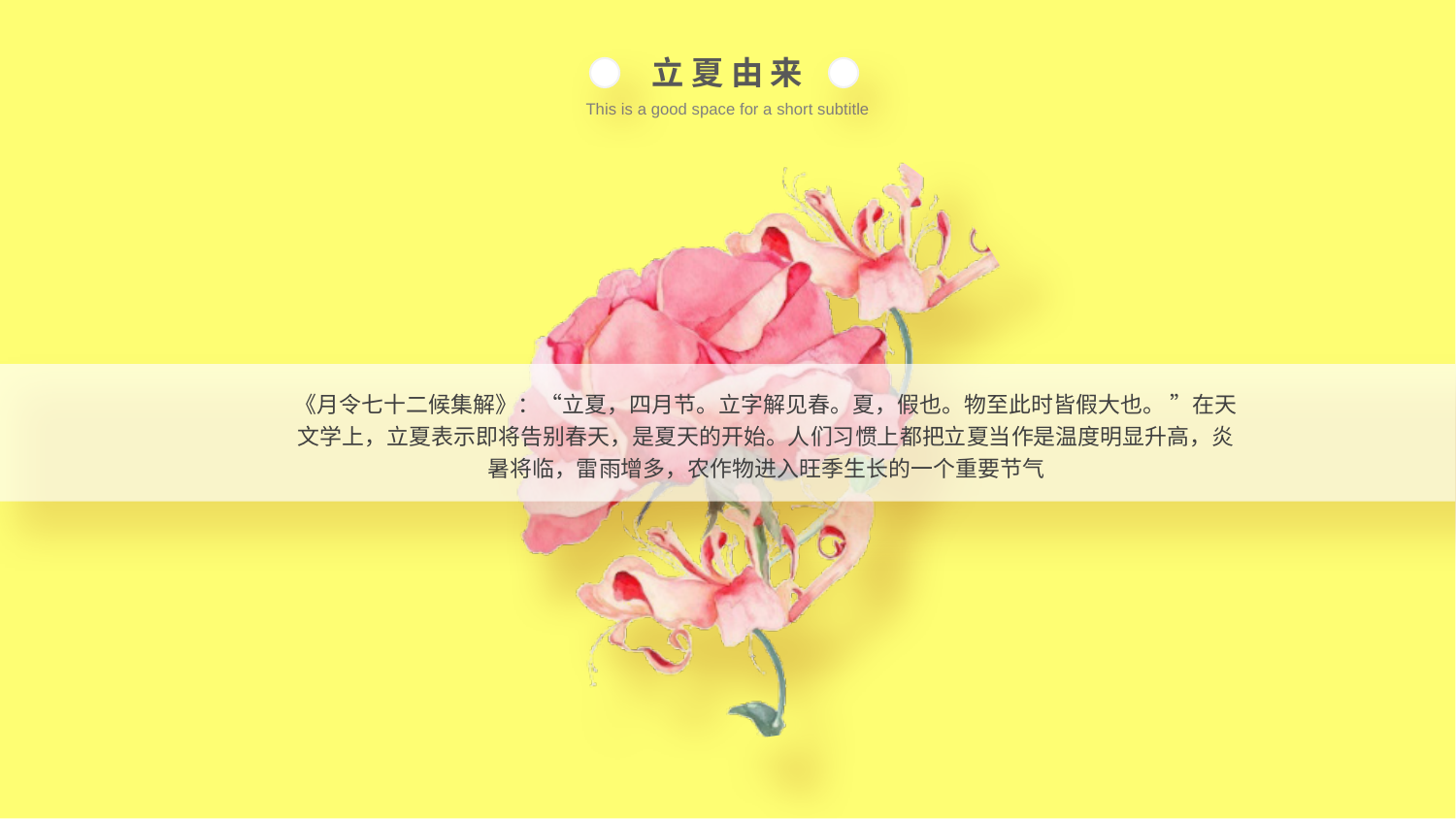

立 夏 由 来

This is a good space for a short subtitle

《月令七十二候集解》：“立夏，四月节。立字解见春。夏，假也。物至此时皆假大也。 ”在天文学上，立夏表示即将告别春天，是夏天的开始。人们习惯上都把立夏当作是温度明显升高，炎暑将临，雷雨增多，农作物进入旺季生长的一个重要节气